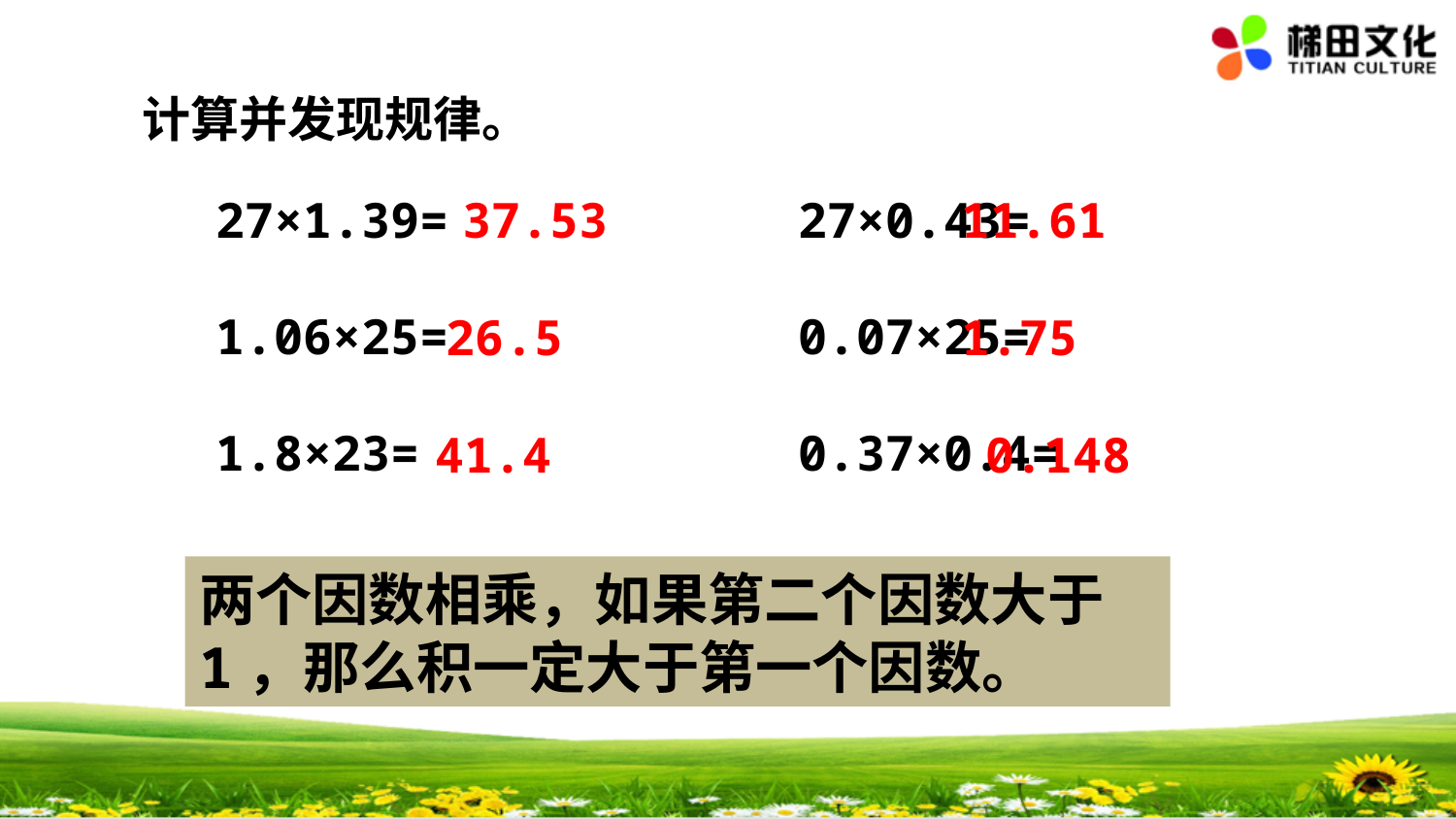

计算并发现规律。
27×1.39=            27×0.43=

1.06×25=            0.07×25=

1.8×23=             0.37×0.4=
37.53
11.61
1.75
26.5
41.4
0.148
两个因数相乘，如果第二个因数大于1，那么积一定大于第一个因数。